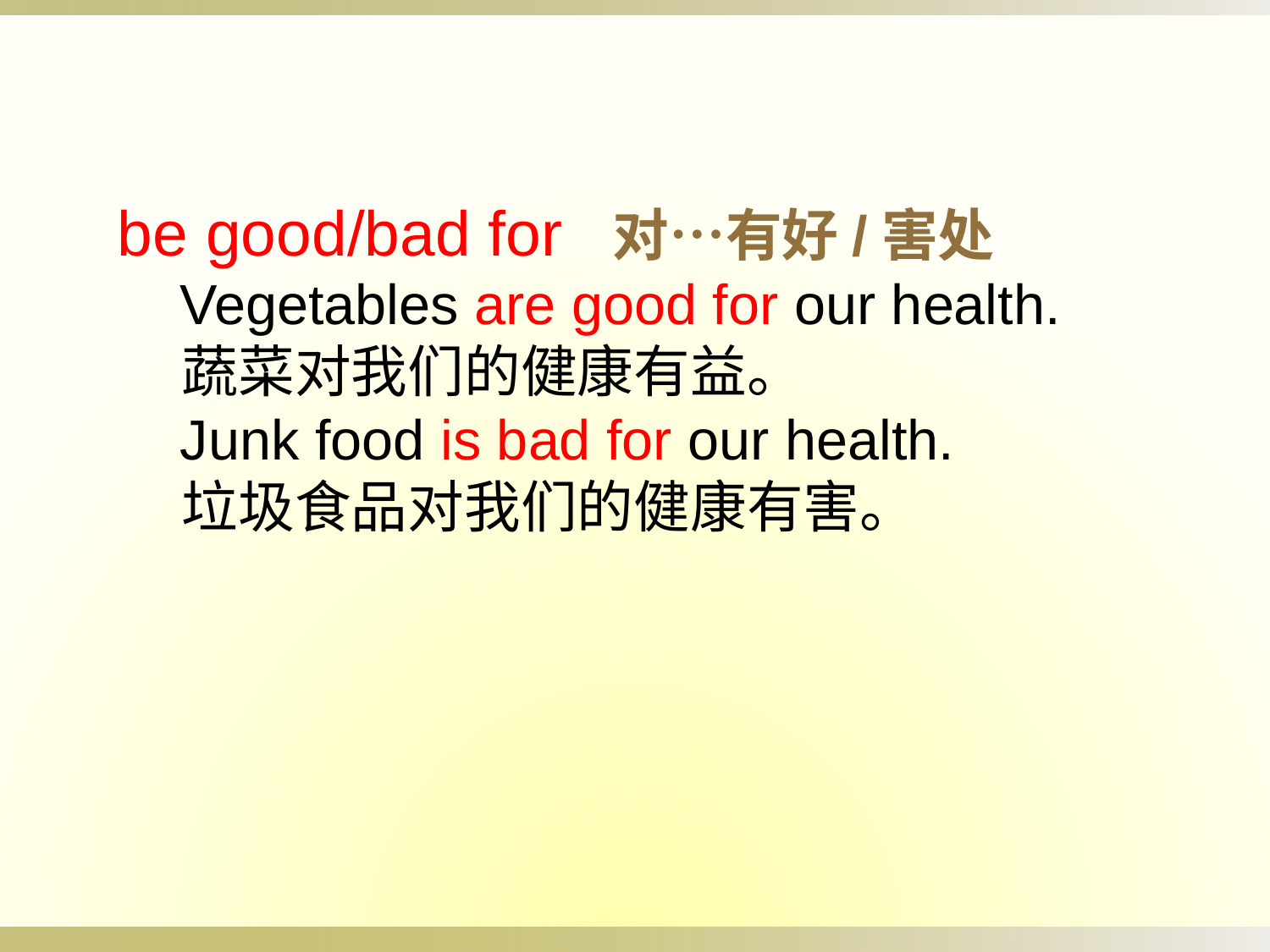

be good/bad for  对…有好/害处
    Vegetables are good for our health.
    蔬菜对我们的健康有益。
    Junk food is bad for our health.
    垃圾食品对我们的健康有害。